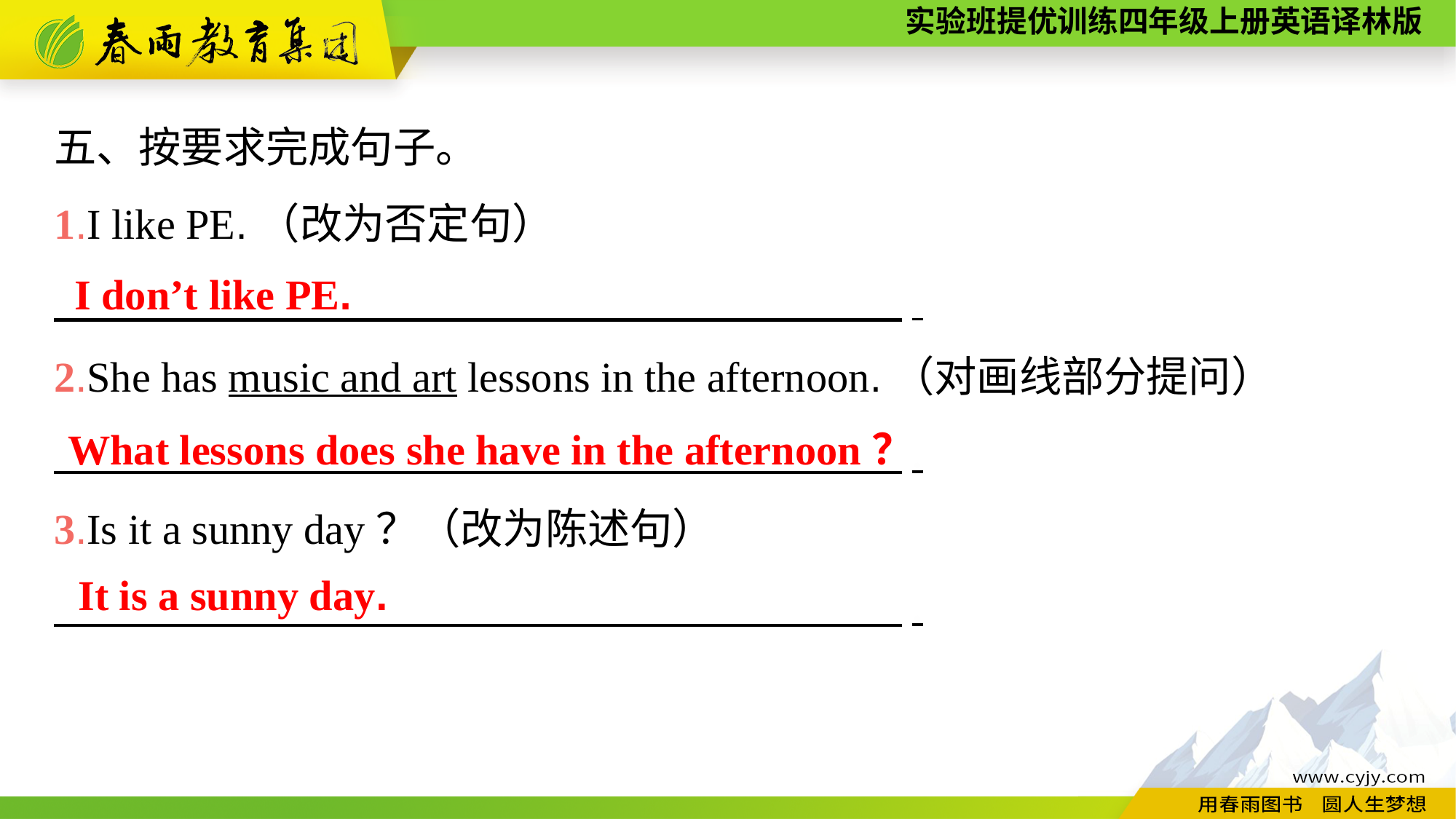

五、按要求完成句子。
1.I like PE.（改为否定句）
　　　　　　　　　　　　　　　　　　　　.
2.She has music and art lessons in the afternoon.（对画线部分提问）
　　　　　　　　　　　　　　　　　　　　.
3.Is it a sunny day？（改为陈述句）
　　　　　　　　　　　　　　　　　　　　.
I don’t like PE.
What lessons does she have in the afternoon？
It is a sunny day.